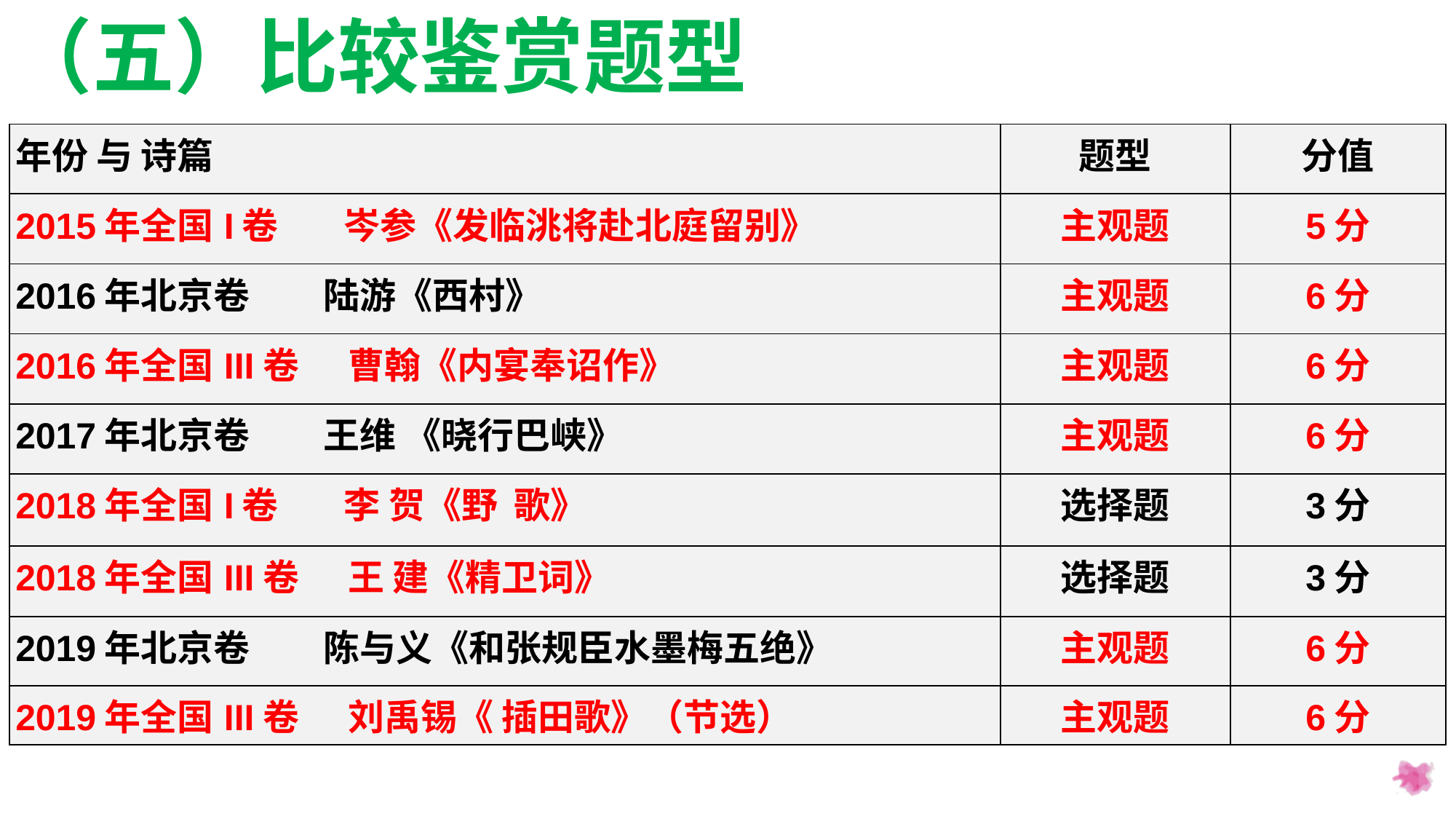

（五）比较鉴赏题型
| 年份 与 诗篇 | 题型 | 分值 |
| --- | --- | --- |
| 2015年全国I卷 岑参《发临洮将赴北庭留别》 | 主观题 | 5分 |
| 2016年北京卷 陆游《西村》 | 主观题 | 6分 |
| 2016年全国III卷 曹翰《内宴奉诏作》 | 主观题 | 6分 |
| 2017年北京卷 王维 《晓行巴峡》 | 主观题 | 6分 |
| 2018年全国I卷 李 贺《野 歌》 | 选择题 | 3分 |
| 2018年全国III卷 王 建《精卫词》 | 选择题 | 3分 |
| 2019年北京卷 陈与义《和张规臣水墨梅五绝》 | 主观题 | 6分 |
| 2019年全国III卷 刘禹锡《 插田歌》（节选） | 主观题 | 6分 |